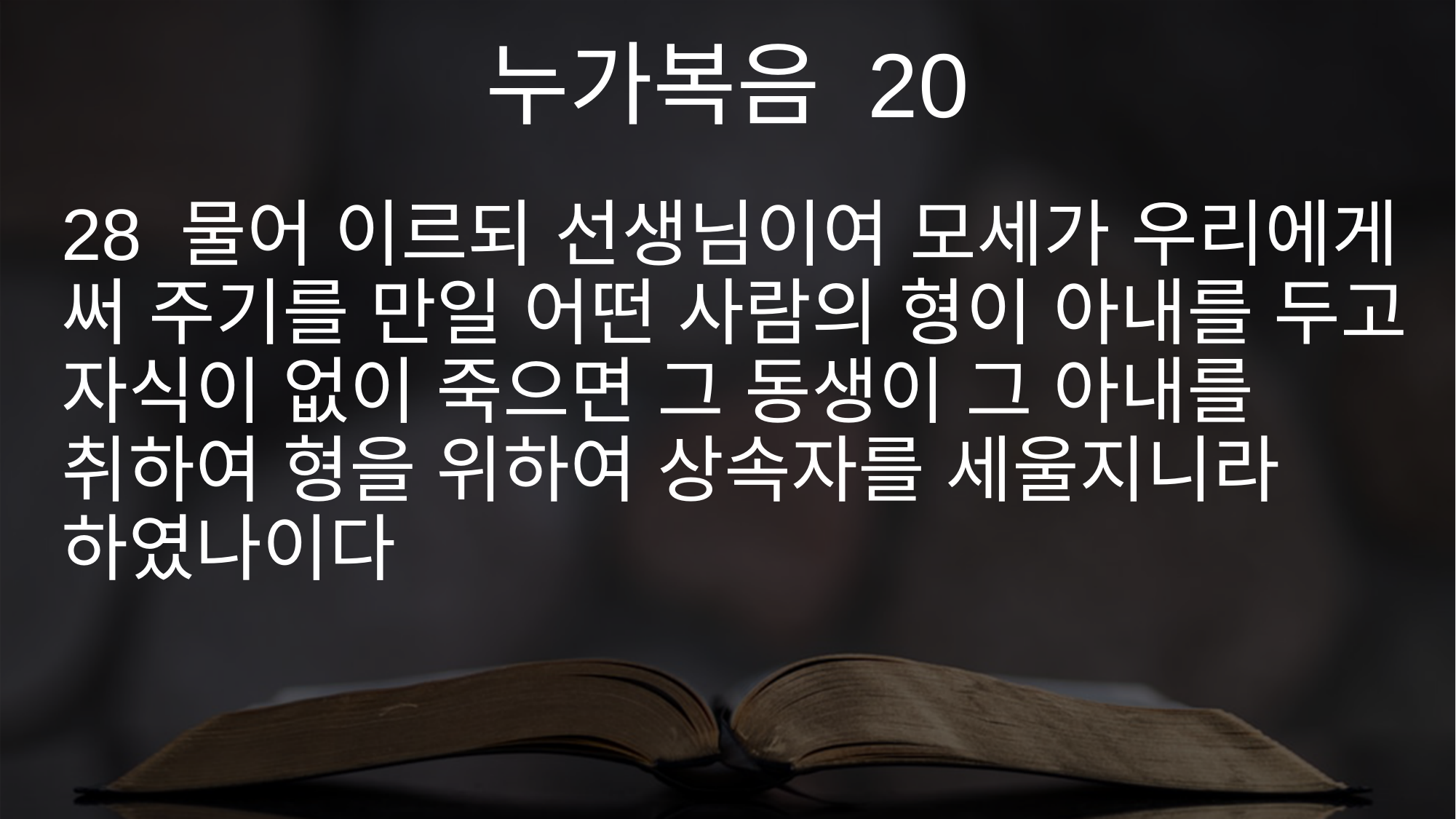

누가복음 20
28 물어 이르되 선생님이여 모세가 우리에게 써 주기를 만일 어떤 사람의 형이 아내를 두고 자식이 없이 죽으면 그 동생이 그 아내를 취하여 형을 위하여 상속자를 세울지니라 하였나이다